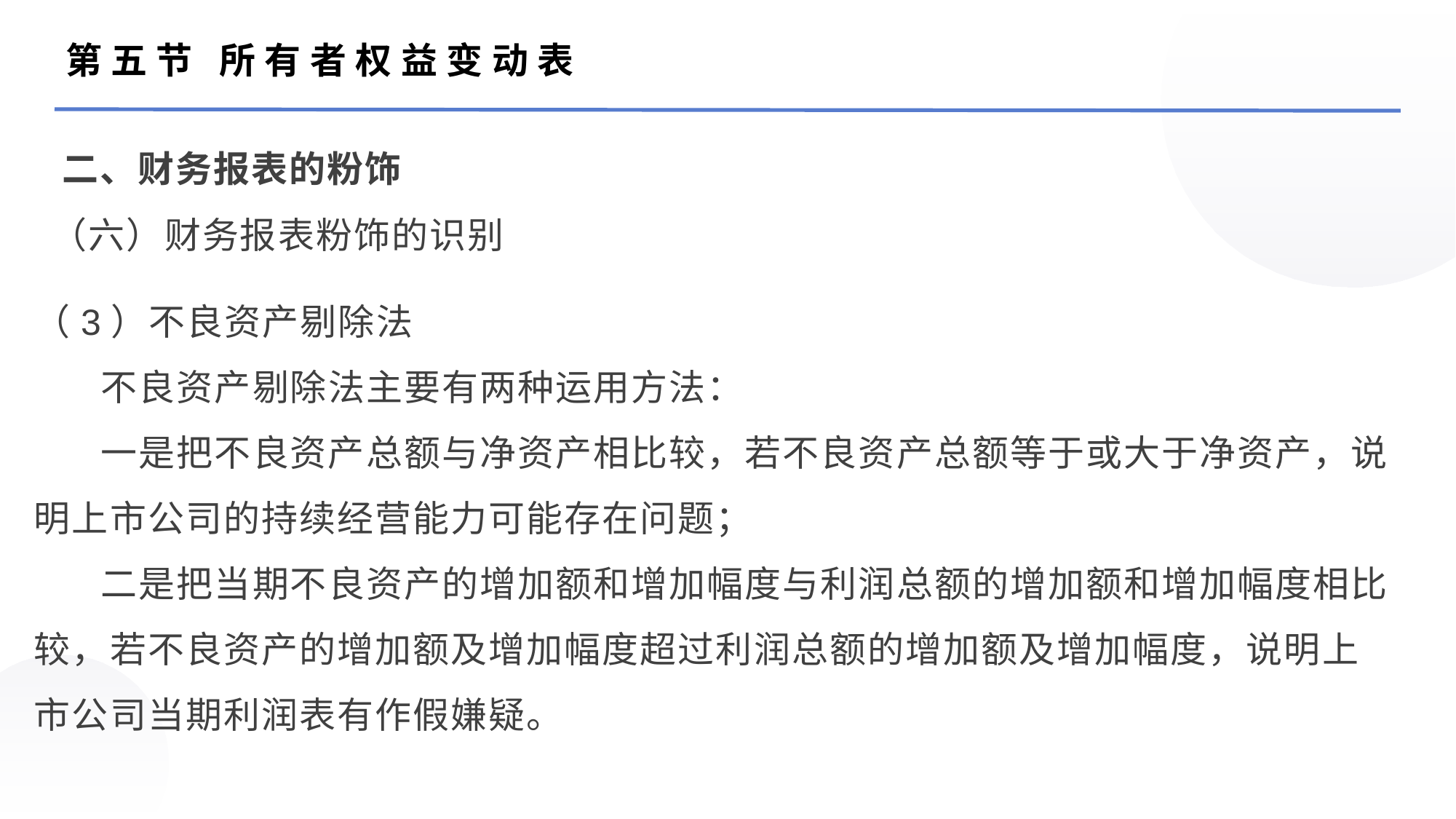

第五节 所有者权益变动表
二、财务报表的粉饰
（六）财务报表粉饰的识别

（3）不良资产剔除法
      不良资产剔除法主要有两种运用方法：
      一是把不良资产总额与净资产相比较，若不良资产总额等于或大于净资产，说明上市公司的持续经营能力可能存在问题；
      二是把当期不良资产的增加额和增加幅度与利润总额的增加额和增加幅度相比较，若不良资产的增加额及增加幅度超过利润总额的增加额及增加幅度，说明上市公司当期利润表有作假嫌疑。

47